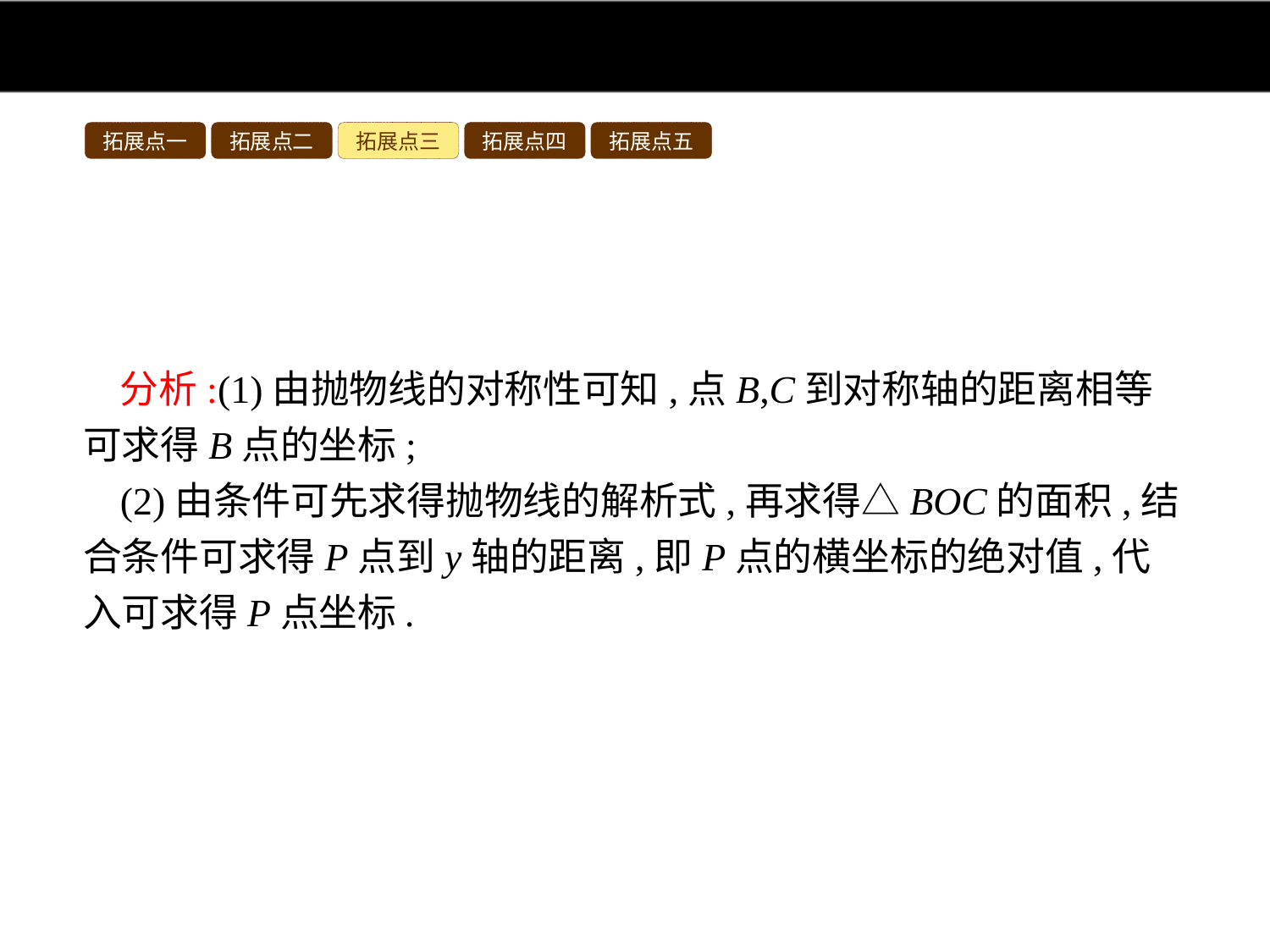

拓展点一
拓展点二
拓展点三
拓展点四
拓展点五
分析:(1)由抛物线的对称性可知,点B,C到对称轴的距离相等可求得B点的坐标;
(2)由条件可先求得抛物线的解析式,再求得△BOC的面积,结合条件可求得P点到y轴的距离,即P点的横坐标的绝对值,代入可求得P点坐标.